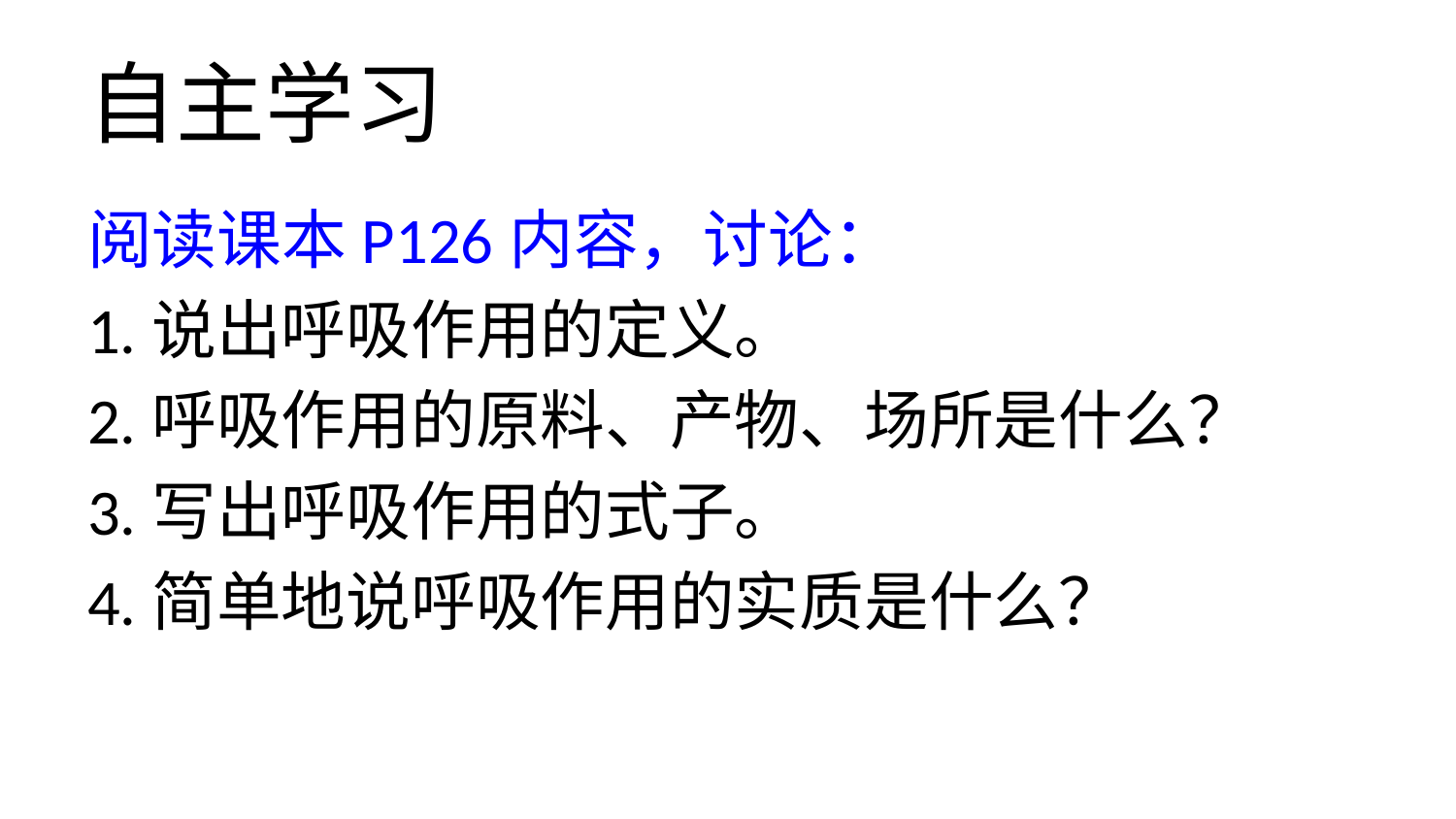

# 自主学习
阅读课本P126内容，讨论：
1.说出呼吸作用的定义。
2.呼吸作用的原料、产物、场所是什么？
3.写出呼吸作用的式子。
4.简单地说呼吸作用的实质是什么？